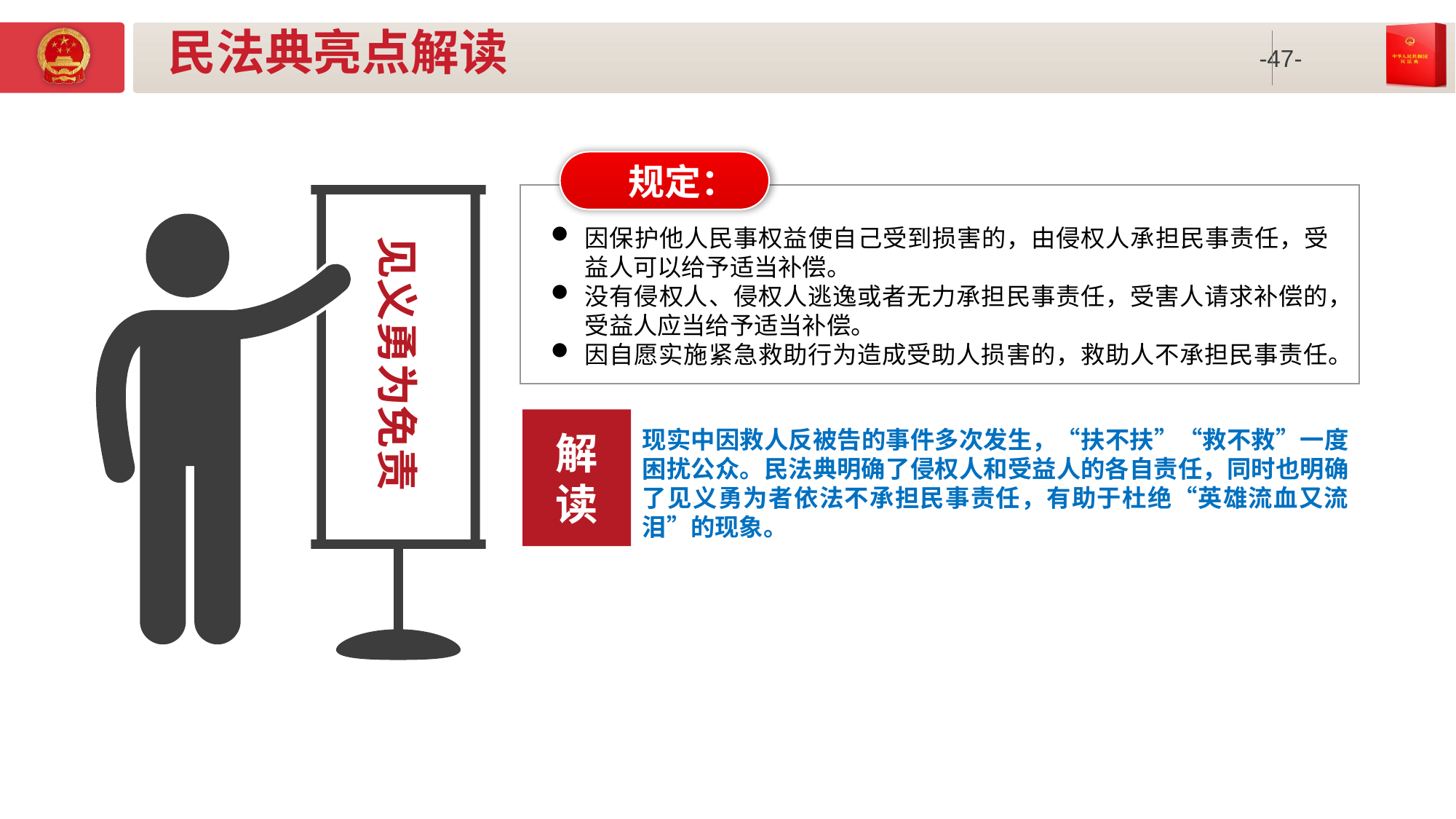

# 民法典亮点解读
　规定：

见义勇为免责
因保护他人民事权益使自己受到损害的，由侵权人承担民事责任，受益人可以给予适当补偿。
没有侵权人、侵权人逃逸或者无力承担民事责任，受害人请求补偿的，受益人应当给予适当补偿。
因自愿实施紧急救助行为造成受助人损害的，救助人不承担民事责任。
解
读
现实中因救人反被告的事件多次发生，“扶不扶”“救不救”一度困扰公众。民法典明确了侵权人和受益人的各自责任，同时也明确了见义勇为者依法不承担民事责任，有助于杜绝“英雄流血又流泪”的现象。